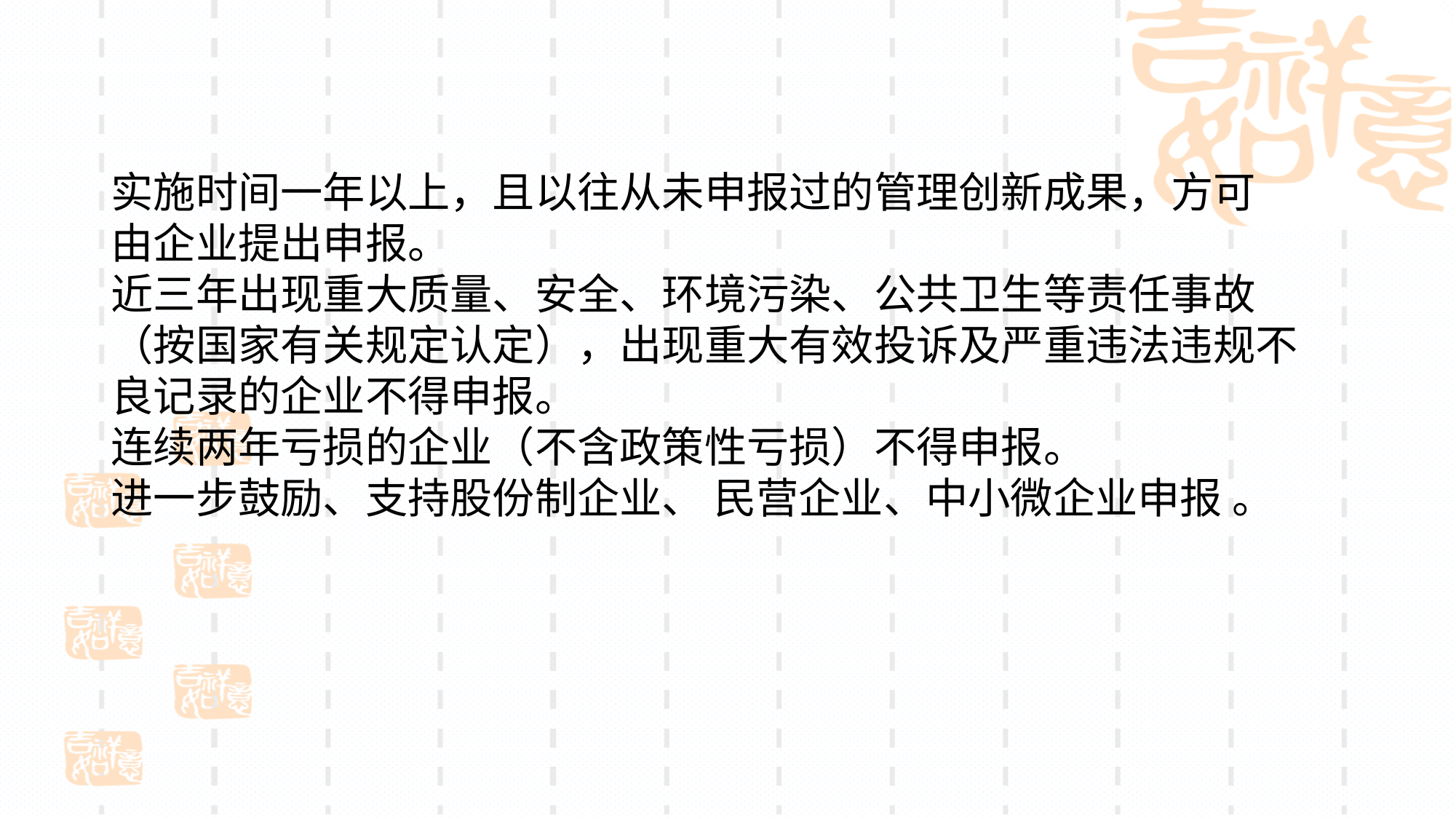

实施时间一年以上，且以往从未申报过的管理创新成果，方可
由企业提出申报。
近三年出现重大质量、安全、环境污染、公共卫生等责任事故
（按国家有关规定认定），出现重大有效投诉及严重违法违规不良记录的企业不得申报。
连续两年亏损的企业（不含政策性亏损）不得申报。
进一步鼓励、支持股份制企业、 民营企业、中小微企业申报 。